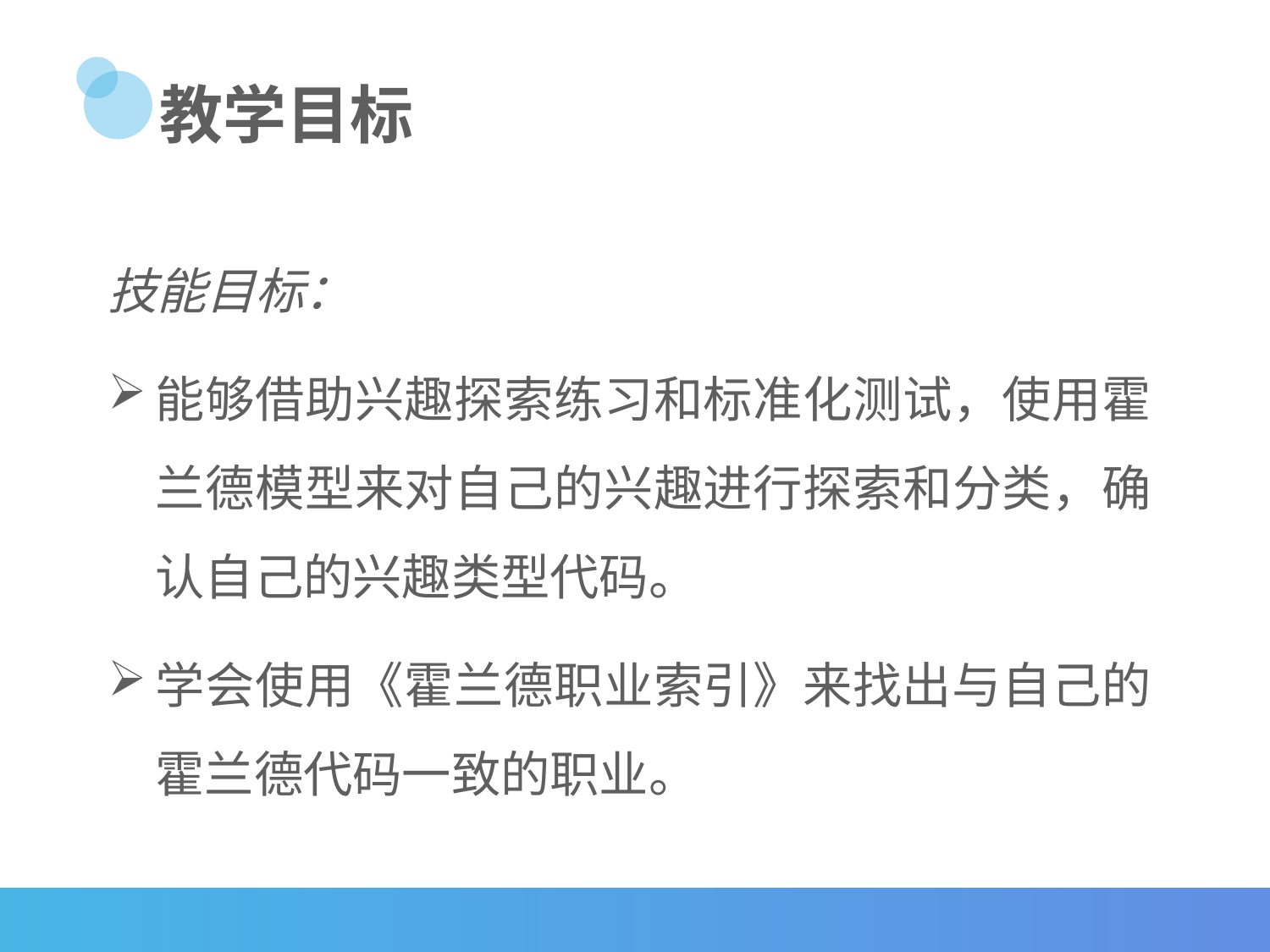

教学目标
技能目标：
能够借助兴趣探索练习和标准化测试，使用霍兰德模型来对自己的兴趣进行探索和分类，确认自己的兴趣类型代码。
学会使用《霍兰德职业索引》来找出与自己的霍兰德代码一致的职业。